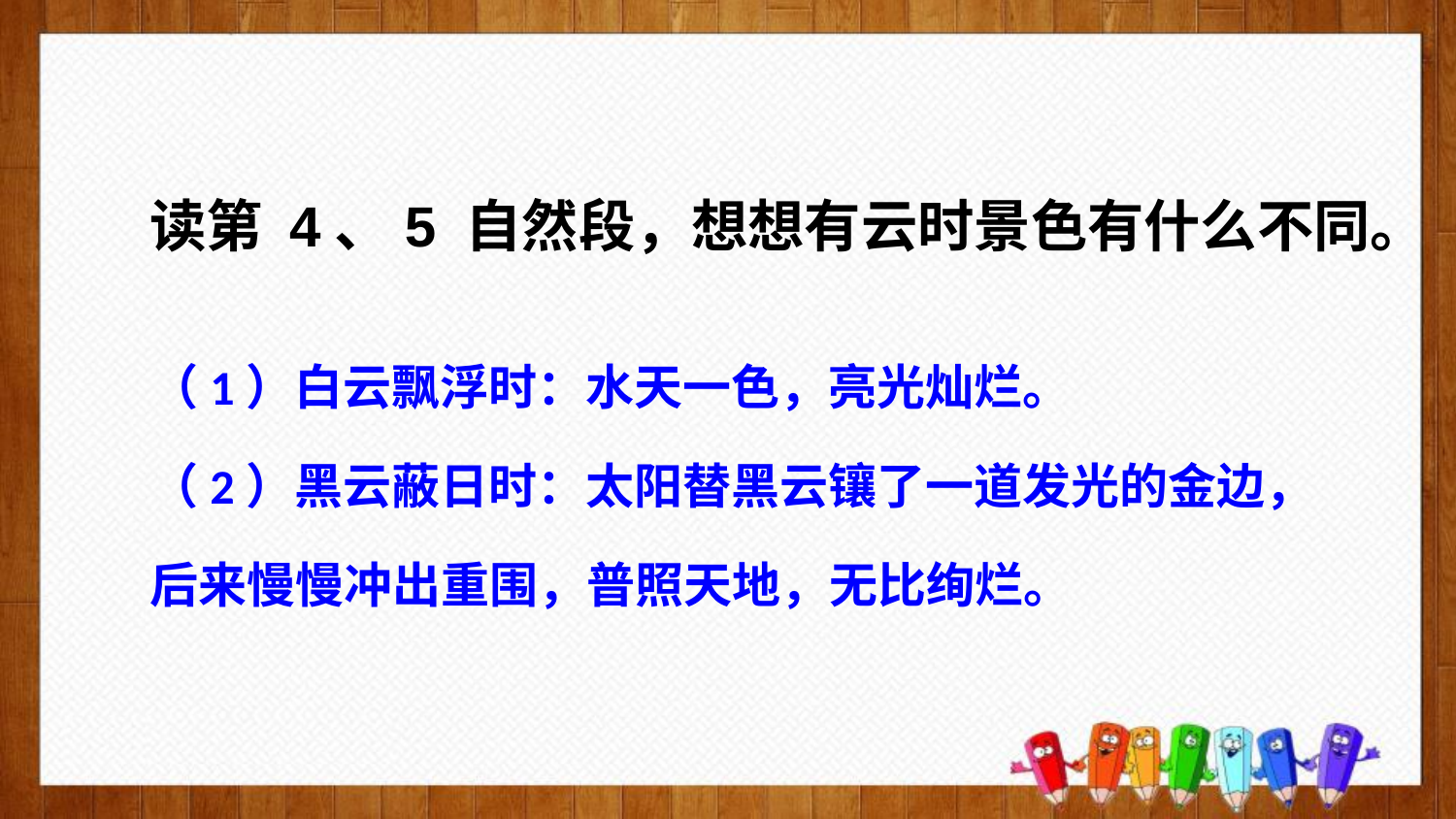

读第 4、5 自然段，想想有云时景色有什么不同。
（1）白云飘浮时：水天一色，亮光灿烂。
（2）黑云蔽日时：太阳替黑云镶了一道发光的金边，后来慢慢冲出重围，普照天地，无比绚烂。